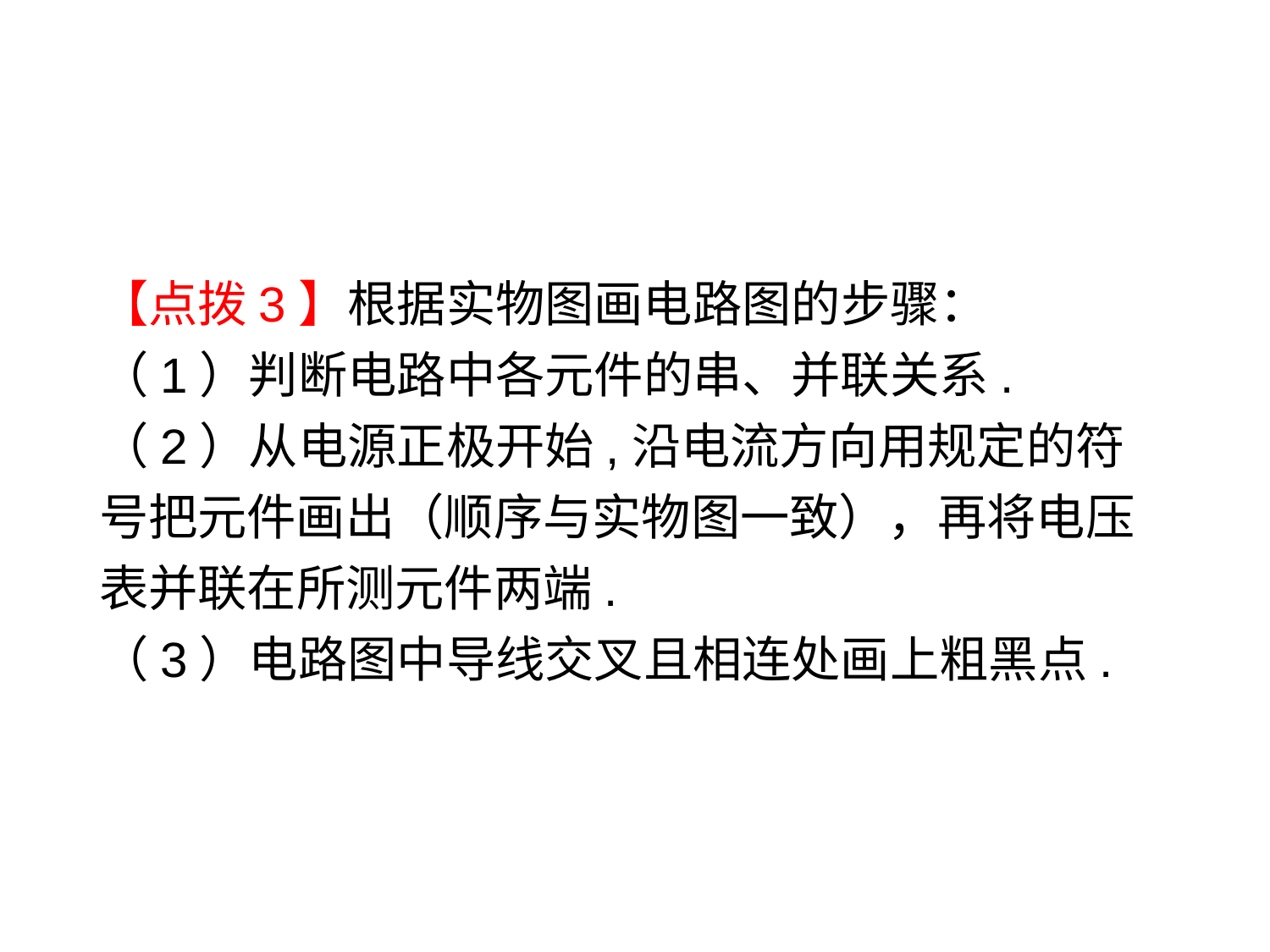

【点拨3】根据实物图画电路图的步骤：
（1）判断电路中各元件的串、并联关系.
（2）从电源正极开始,沿电流方向用规定的符号把元件画出（顺序与实物图一致），再将电压表并联在所测元件两端.
（3）电路图中导线交叉且相连处画上粗黑点.